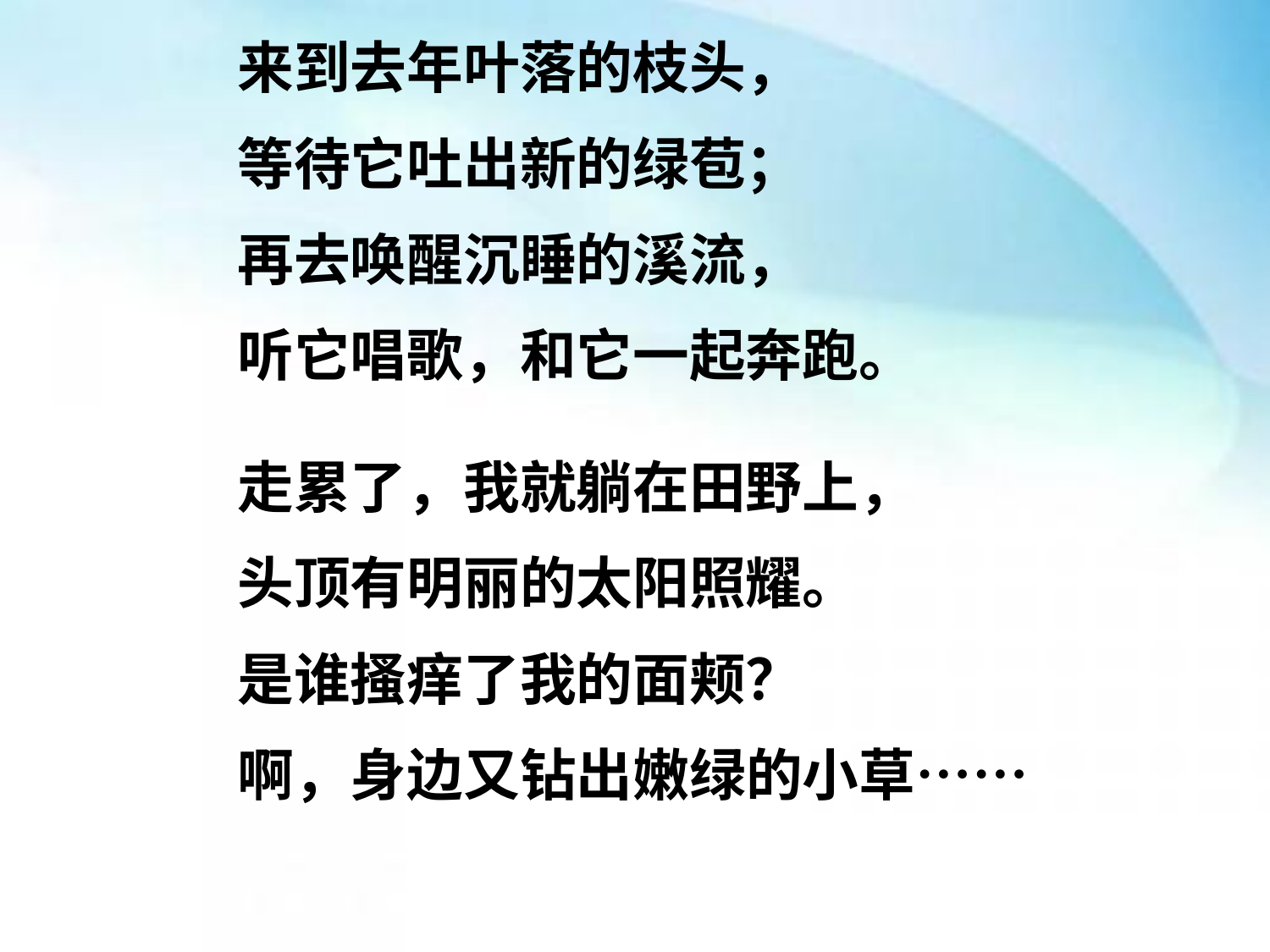

来到去年叶落的枝头，
等待它吐出新的绿苞；
再去唤醒沉睡的溪流，
听它唱歌，和它一起奔跑。

走累了，我就躺在田野上，
头顶有明丽的太阳照耀。
是谁搔痒了我的面颊？
啊，身边又钻出嫩绿的小草……